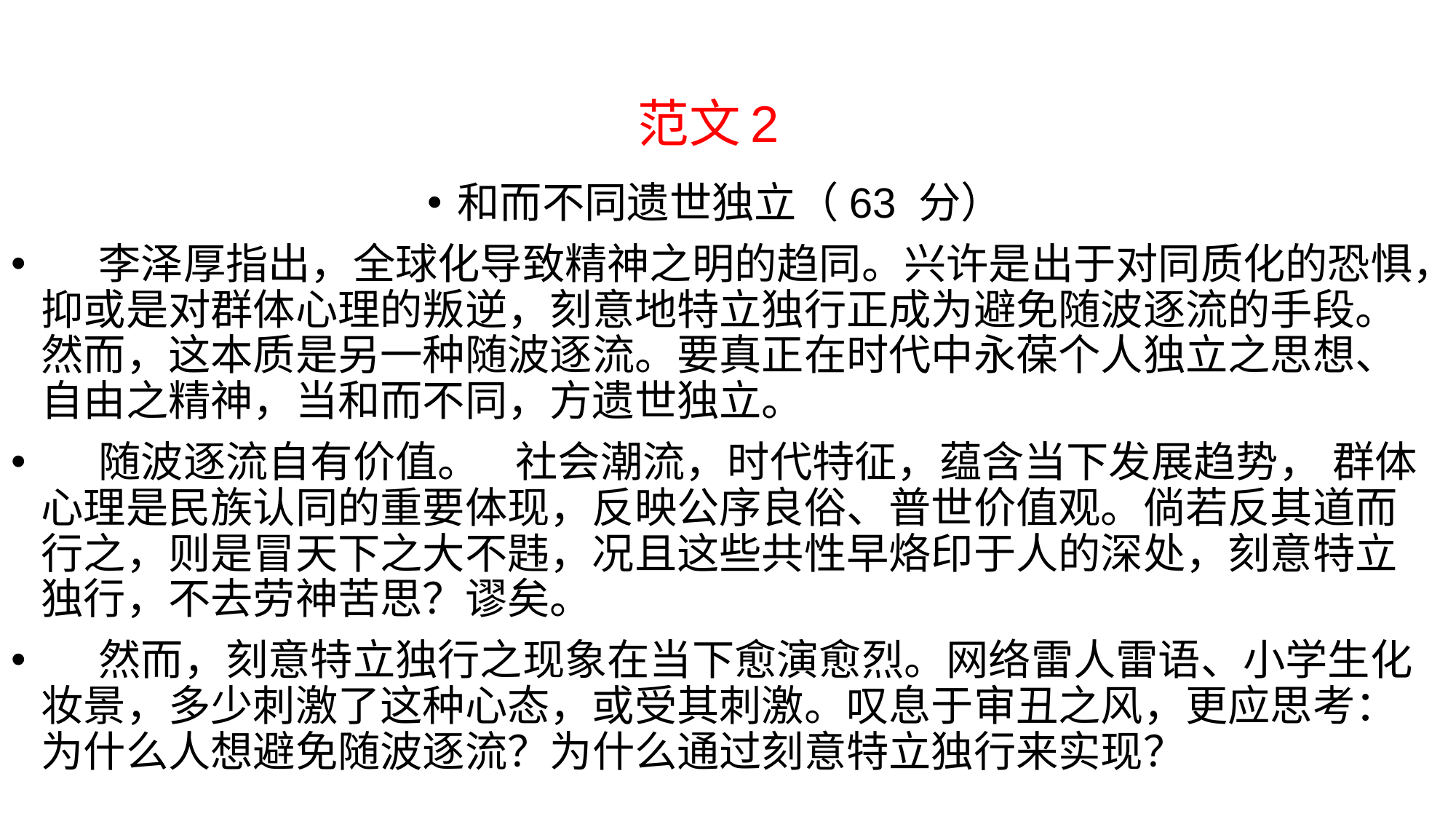

# 范文2
和而不同遗世独立（63 分）
    李泽厚指出，全球化导致精神之明的趋同。兴许是出于对同质化的恐惧，抑或是对群体心理的叛逆，刻意地特立独行正成为避免随波逐流的手段。然而，这本质是另一种随波逐流。要真正在时代中永葆个人独立之思想、自由之精神，当和而不同，方遗世独立。
    随波逐流自有价值。   社会潮流，时代特征，蕴含当下发展趋势， 群体心理是民族认同的重要体现，反映公序良俗、普世价值观。倘若反其道而行之，则是冒天下之大不韪，况且这些共性早烙印于人的深处，刻意特立独行，不去劳神苦思？谬矣。
    然而，刻意特立独行之现象在当下愈演愈烈。网络雷人雷语、小学生化妆景，多少刺激了这种心态，或受其刺激。叹息于审丑之风，更应思考：为什么人想避免随波逐流？为什么通过刻意特立独行来实现？